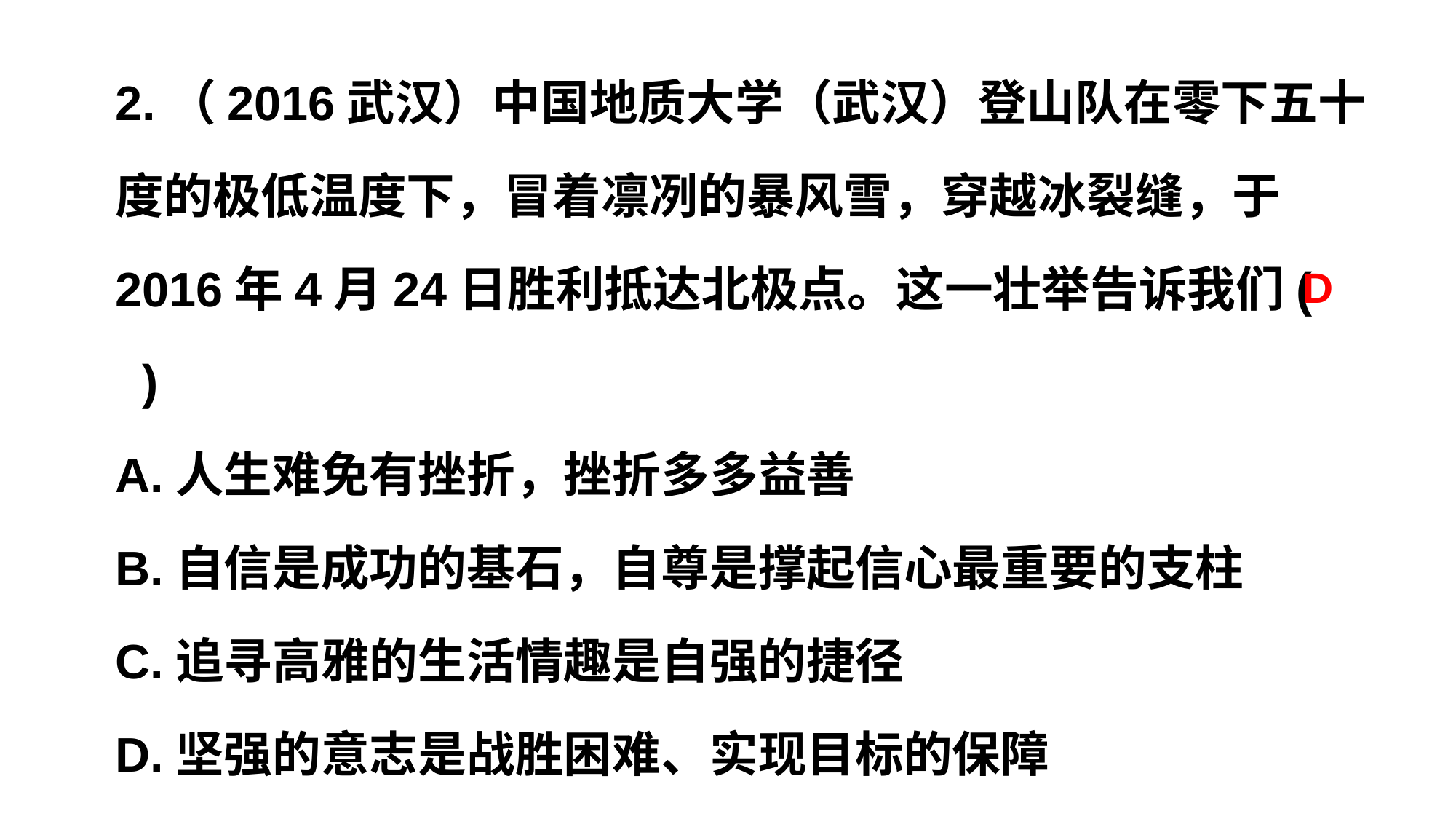

2.（2016武汉）中国地质大学（武汉）登山队在零下五十度的极低温度下，冒着凛冽的暴风雪，穿越冰裂缝，于2016年4月24日胜利抵达北极点。这一壮举告诉我们(        )
A.人生难免有挫折，挫折多多益善
B.自信是成功的基石，自尊是撑起信心最重要的支柱
C.追寻高雅的生活情趣是自强的捷径
D.坚强的意志是战胜困难、实现目标的保障

D